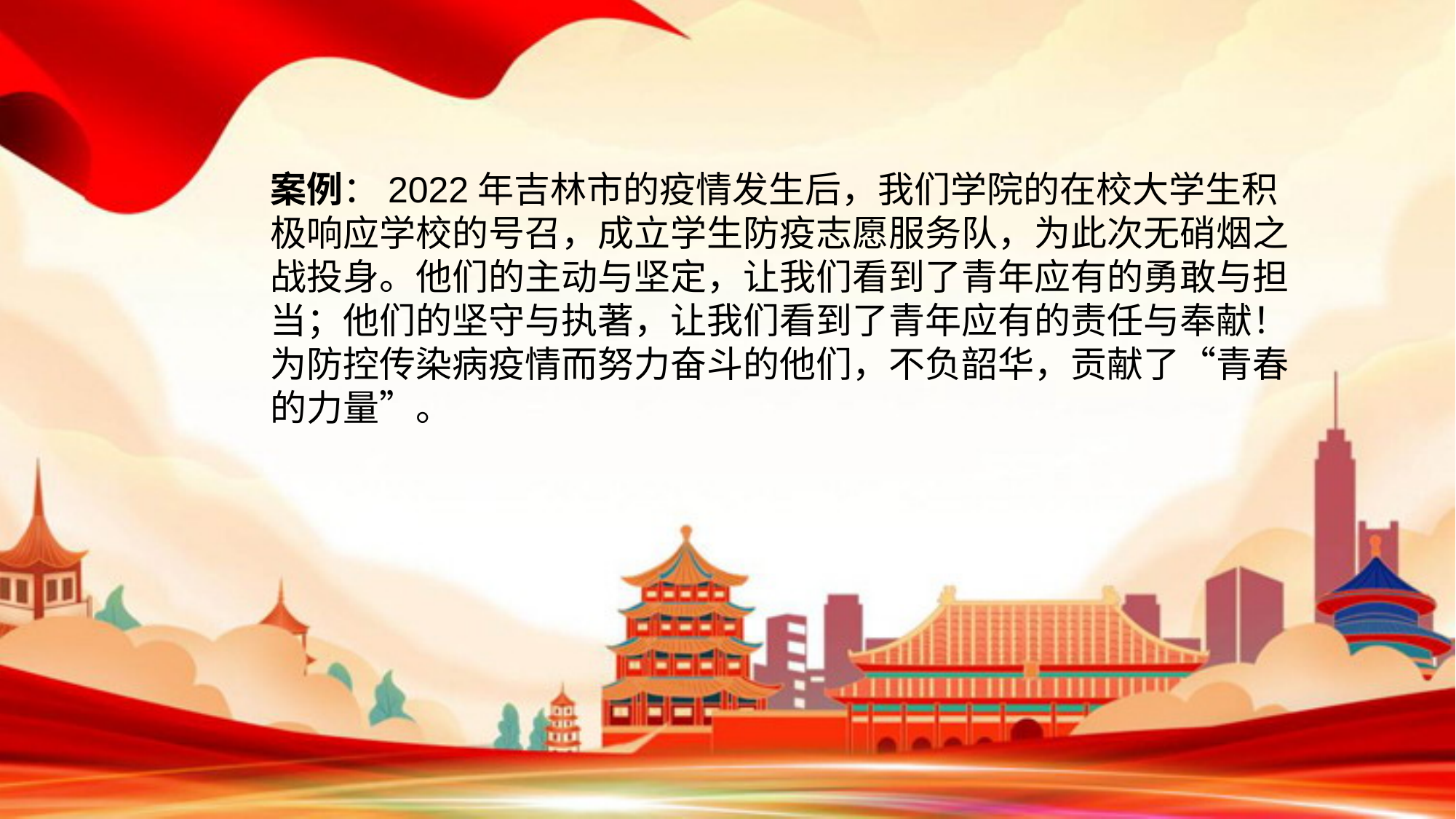

案例：2022年吉林市的疫情发生后，我们学院的在校大学生积极响应学校的号召，成立学生防疫志愿服务队，为此次无硝烟之战投身。他们的主动与坚定，让我们看到了青年应有的勇敢与担当；他们的坚守与执著，让我们看到了青年应有的责任与奉献！为防控传染病疫情而努力奋斗的他们，不负韶华，贡献了“青春的力量”。